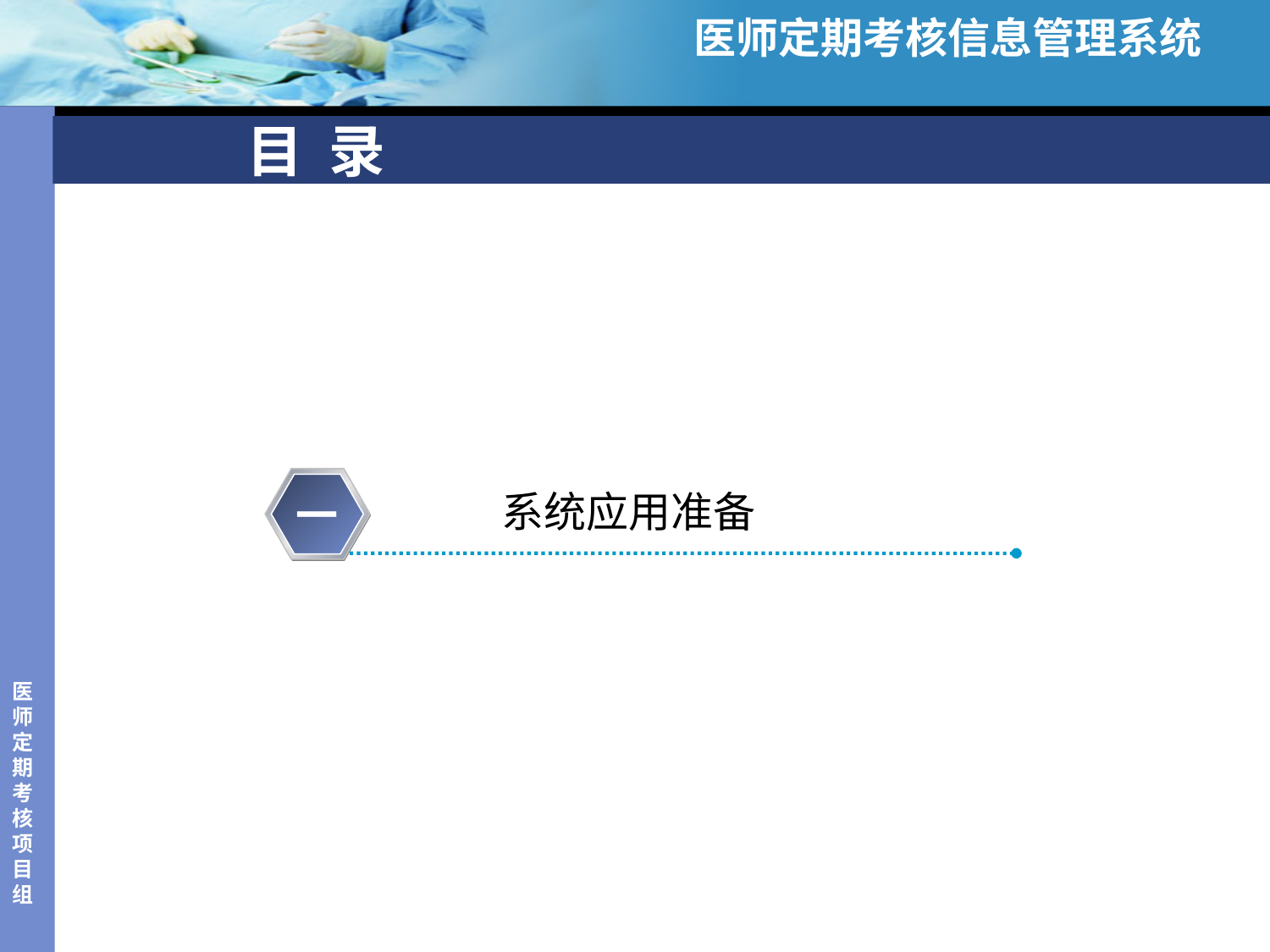

医师定期考核信息管理系统
# 目  录

系统应用准备
一

3